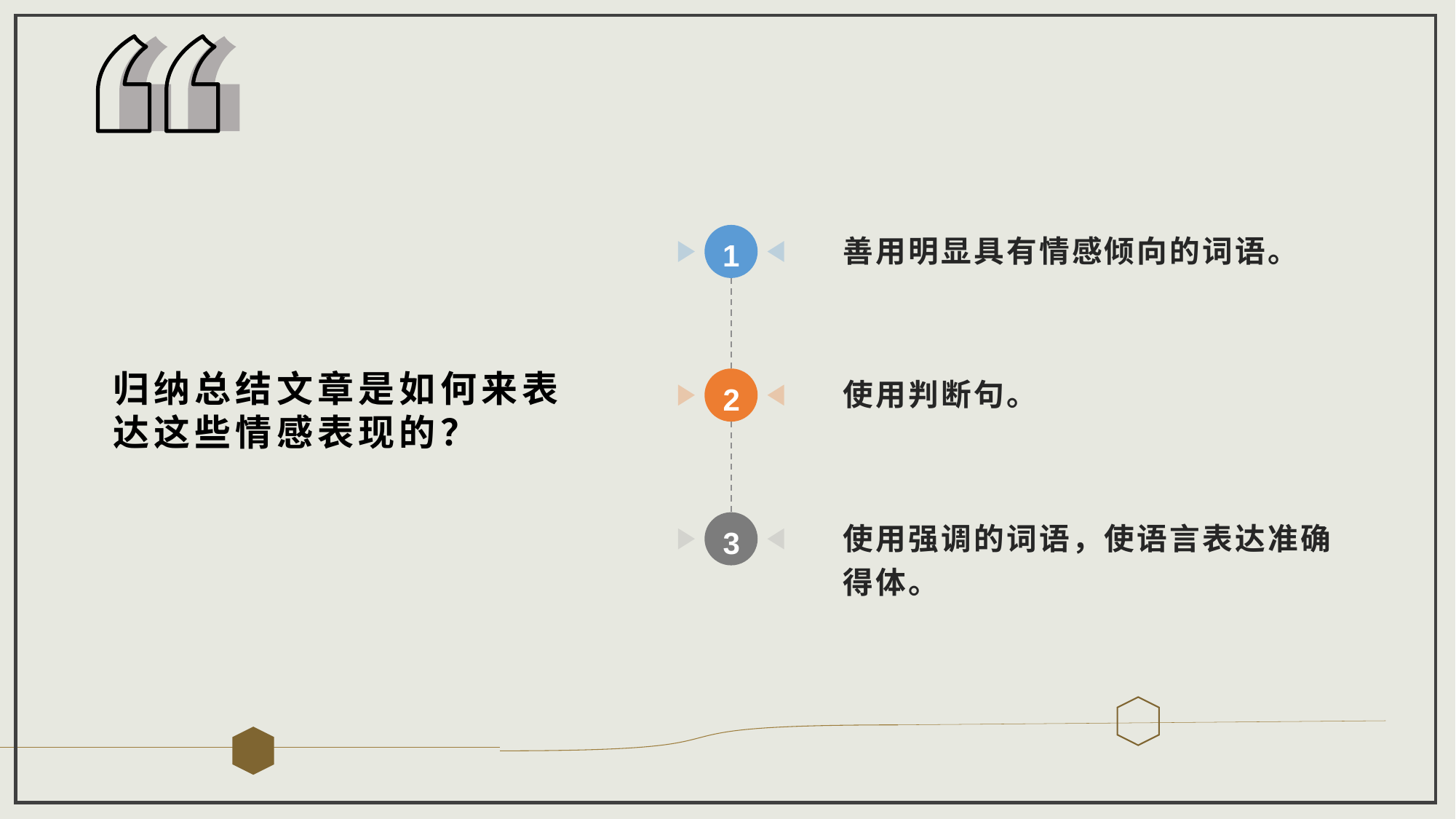

善用明显具有情感倾向的词语。
1

归纳总结文章是如何来表达这些情感表现的？
使用判断句。
2

使用强调的词语，使语言表达准确得体。
3